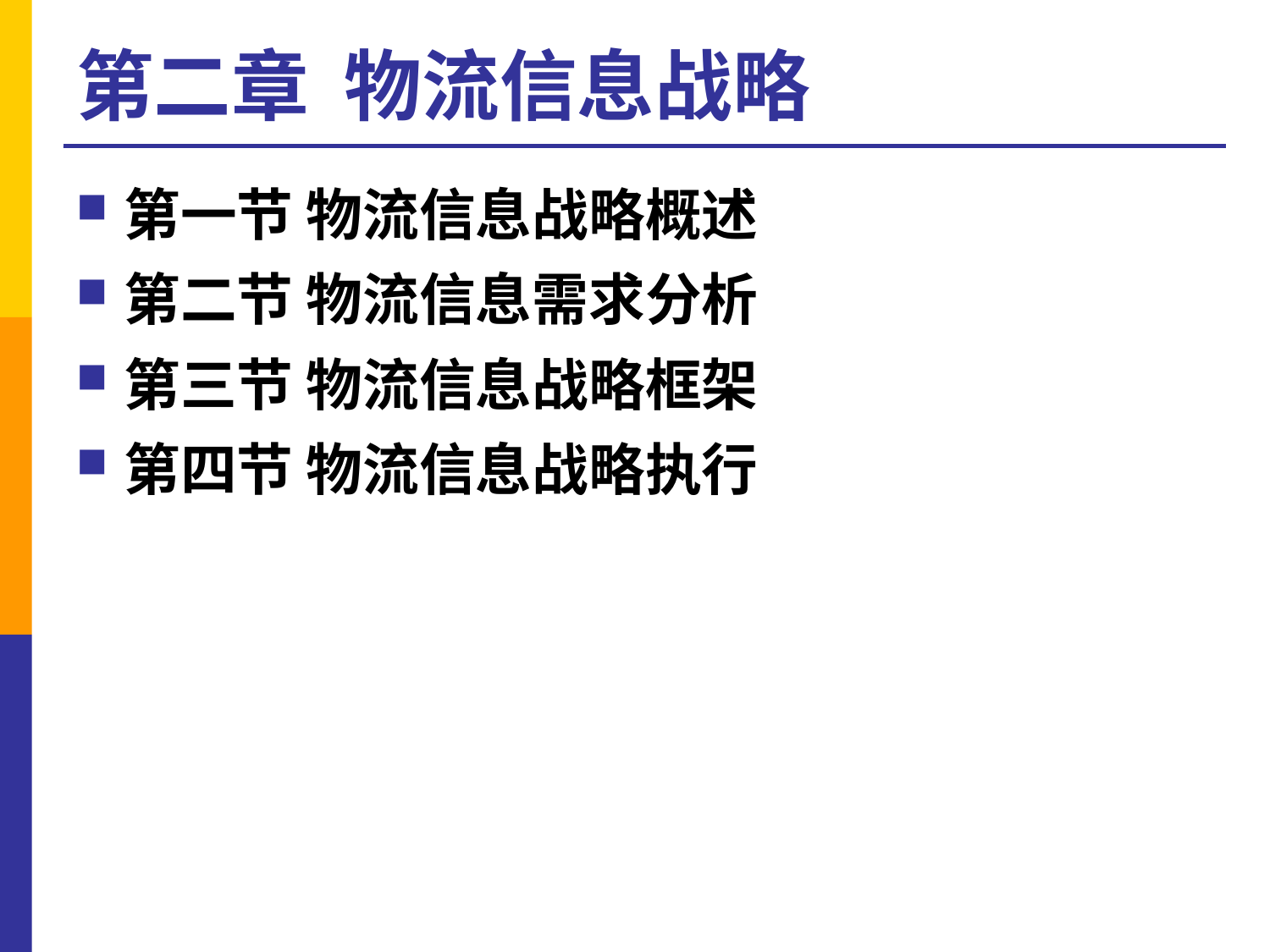

# 第二章  物流信息战略
第一节 物流信息战略概述
第二节 物流信息需求分析
第三节 物流信息战略框架
第四节 物流信息战略执行